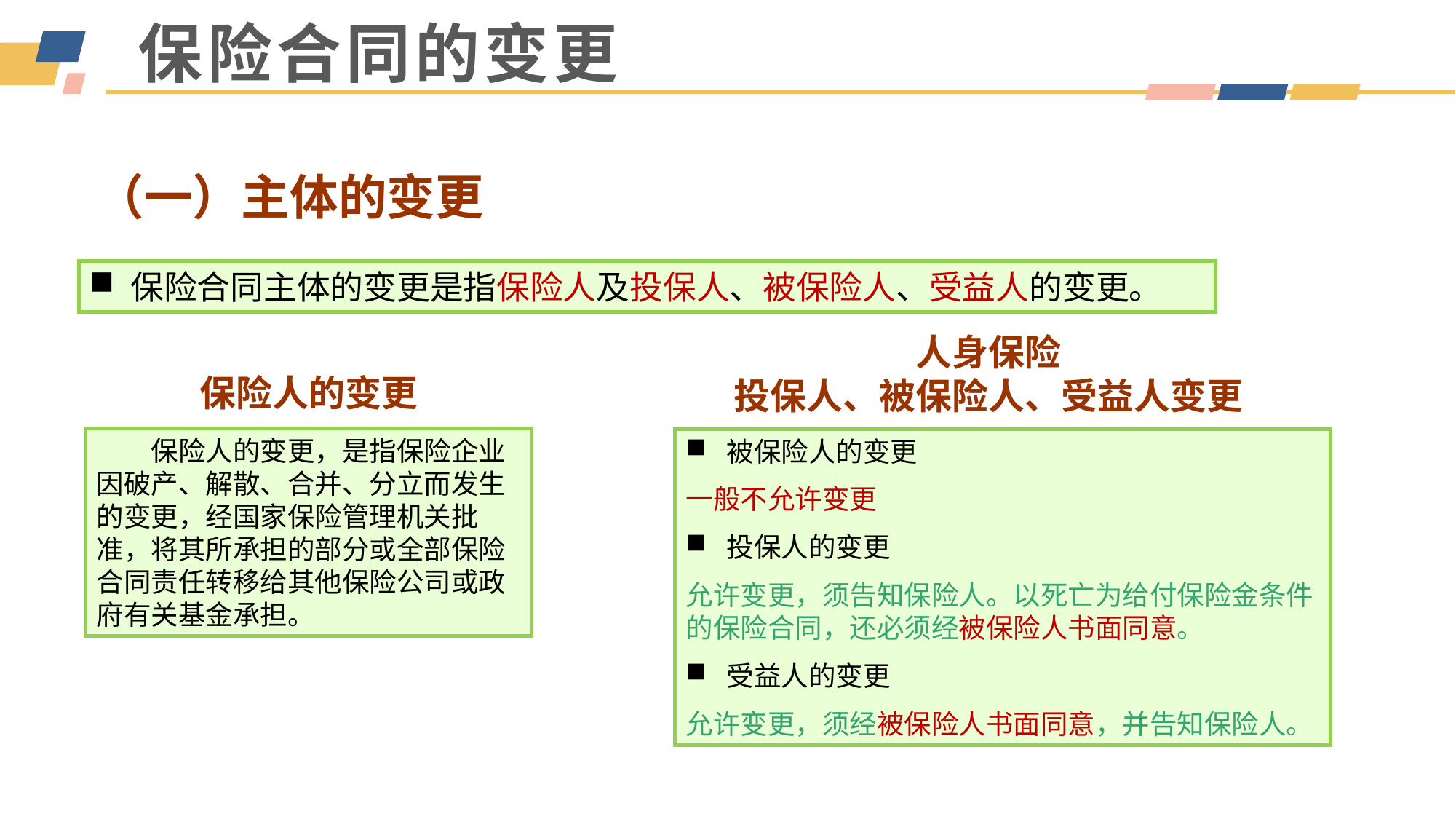

# 保险合同的变更

（一）主体的变更
保险合同主体的变更是指保险人及投保人、被保险人、受益人的变更。
人身保险
投保人、被保险人、受益人变更
保险人的变更
　　保险人的变更，是指保险企业因破产、解散、合并、分立而发生的变更，经国家保险管理机关批准，将其所承担的部分或全部保险合同责任转移给其他保险公司或政府有关基金承担。
被保险人的变更
一般不允许变更
投保人的变更
允许变更，须告知保险人。以死亡为给付保险金条件的保险合同，还必须经被保险人书面同意。
受益人的变更
允许变更，须经被保险人书面同意，并告知保险人。